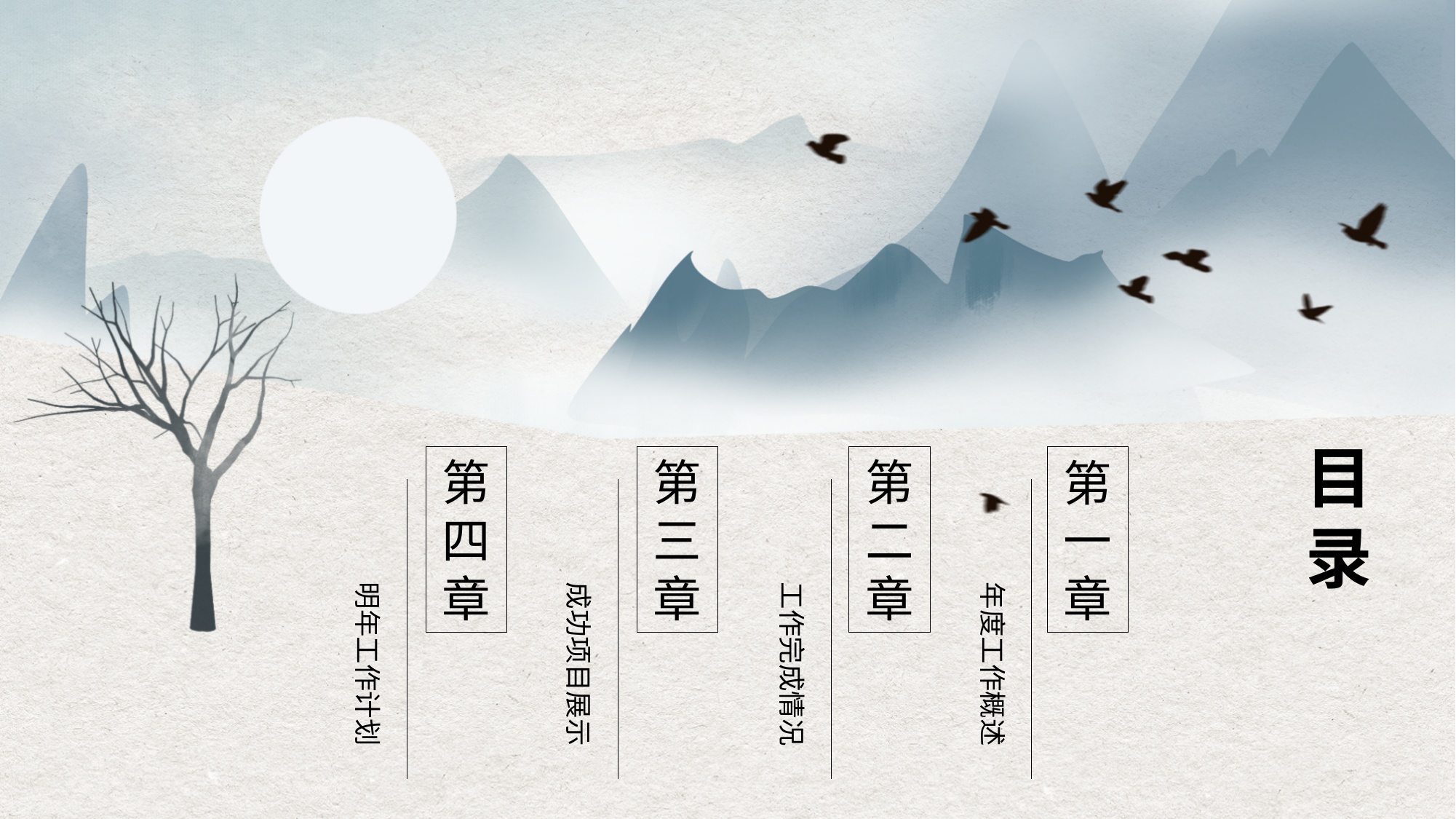

目录
第四章
第三章
第二章
第一章
明年工作计划
成功项目展示
工作完成情况
年度工作概述